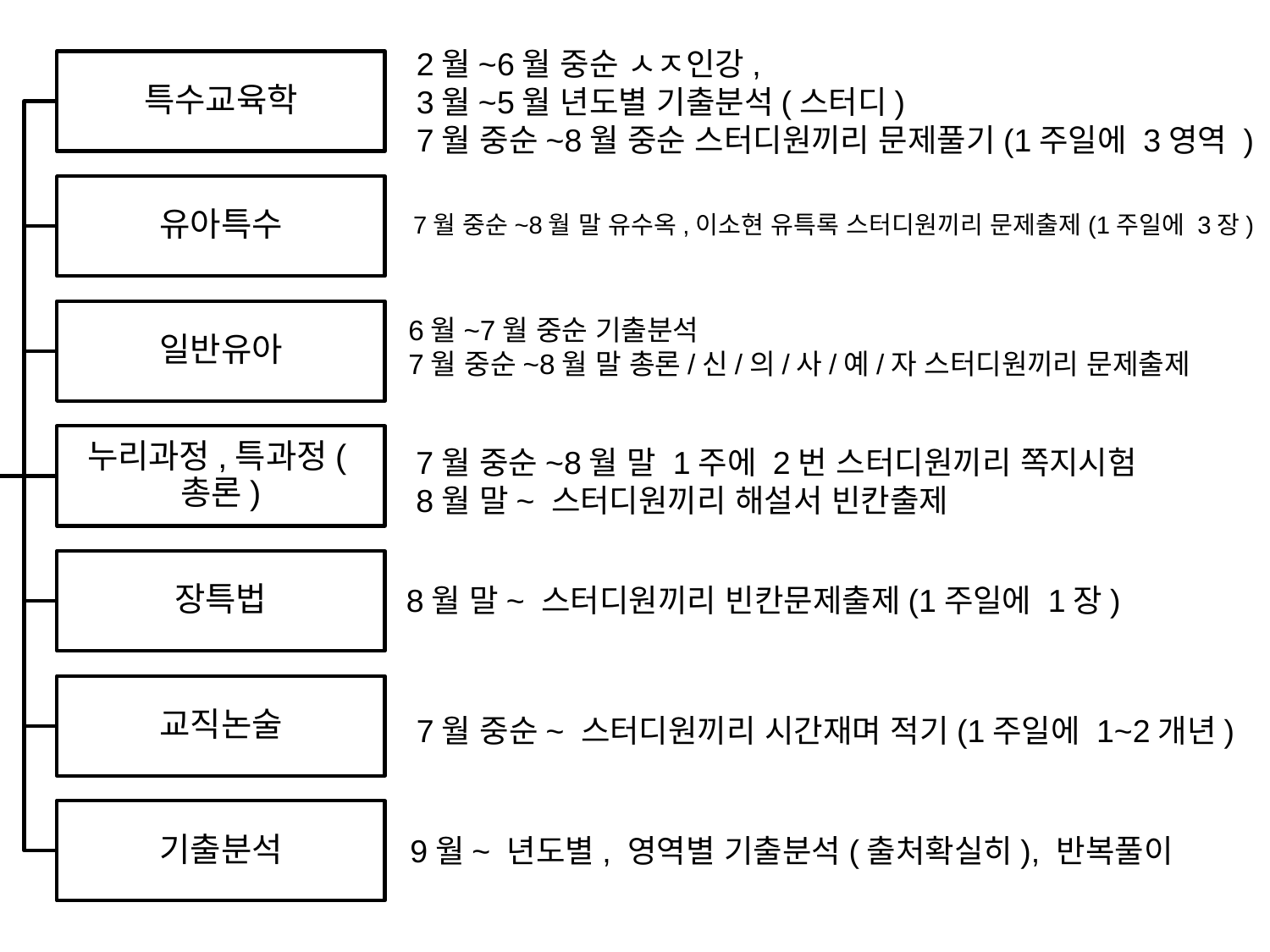

2월~6월 중순 ㅅㅈ인강,
3월~5월 년도별 기출분석(스터디)
7월 중순~8월 중순 스터디원끼리 문제풀기(1주일에 3영역 )

특수교육학

유아특수

일반유아

누리과정,특과정(총론)

장특법

교직논술

기출분석
7월 중순~8월 말 유수옥,이소현 유특록 스터디원끼리 문제출제(1주일에 3장)
6월~7월 중순 기출분석
7월 중순~8월 말 총론/신/의/사/예/자 스터디원끼리 문제출제
7월 중순~8월 말 1주에 2번 스터디원끼리 쪽지시험
8월 말~ 스터디원끼리 해설서 빈칸출제
8월 말~ 스터디원끼리 빈칸문제출제(1주일에 1장)
7월 중순~ 스터디원끼리 시간재며 적기(1주일에 1~2개년)
9월~ 년도별, 영역별 기출분석(출처확실히), 반복풀이